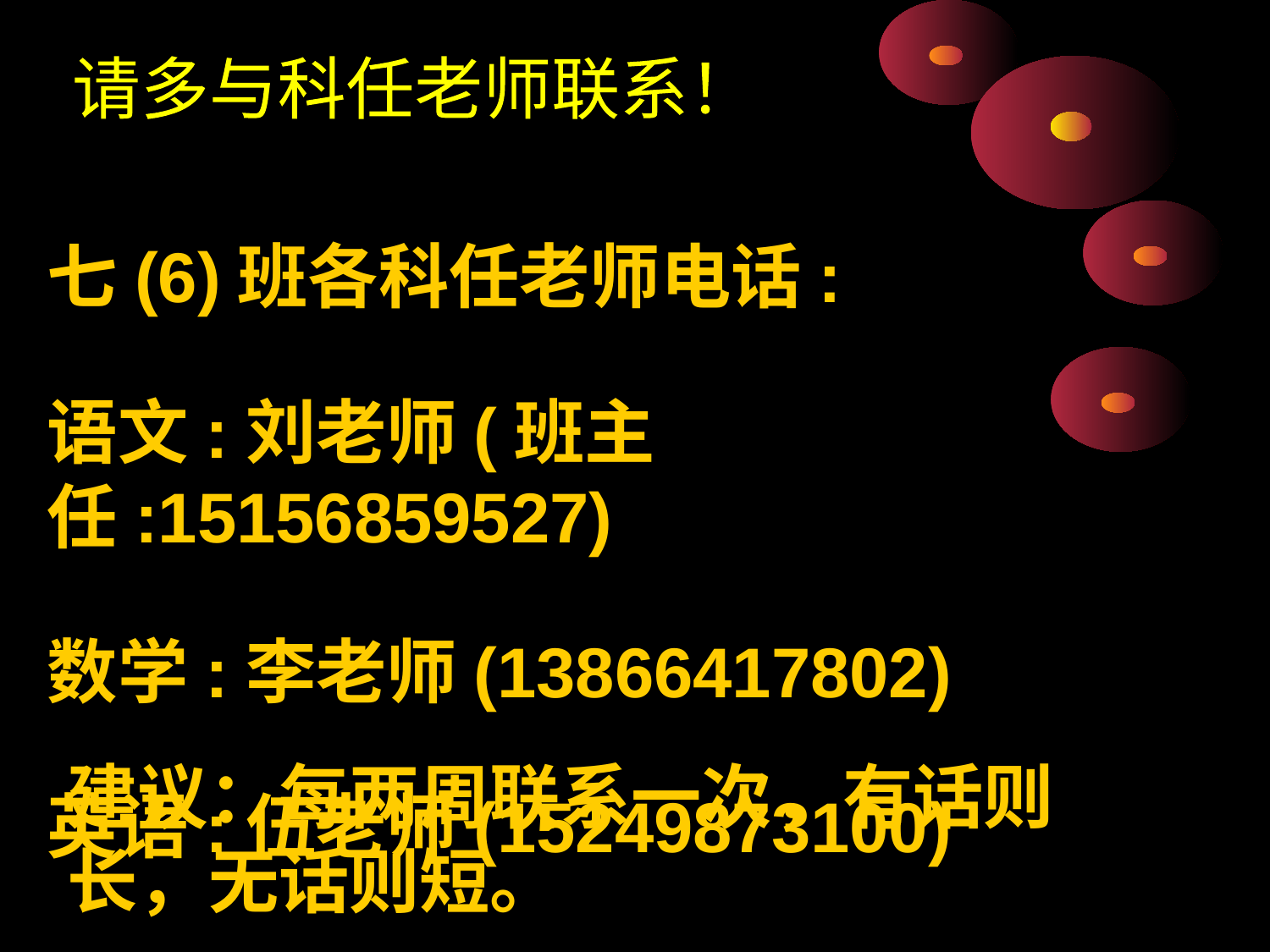

请多与科任老师联系！
七(6)班各科任老师电话:
语文:刘老师(班主任:15156859527)
数学:李老师(13866417802)
英语:伍老师(15249873100)

建议：每两周联系一次，有话则长，无话则短。